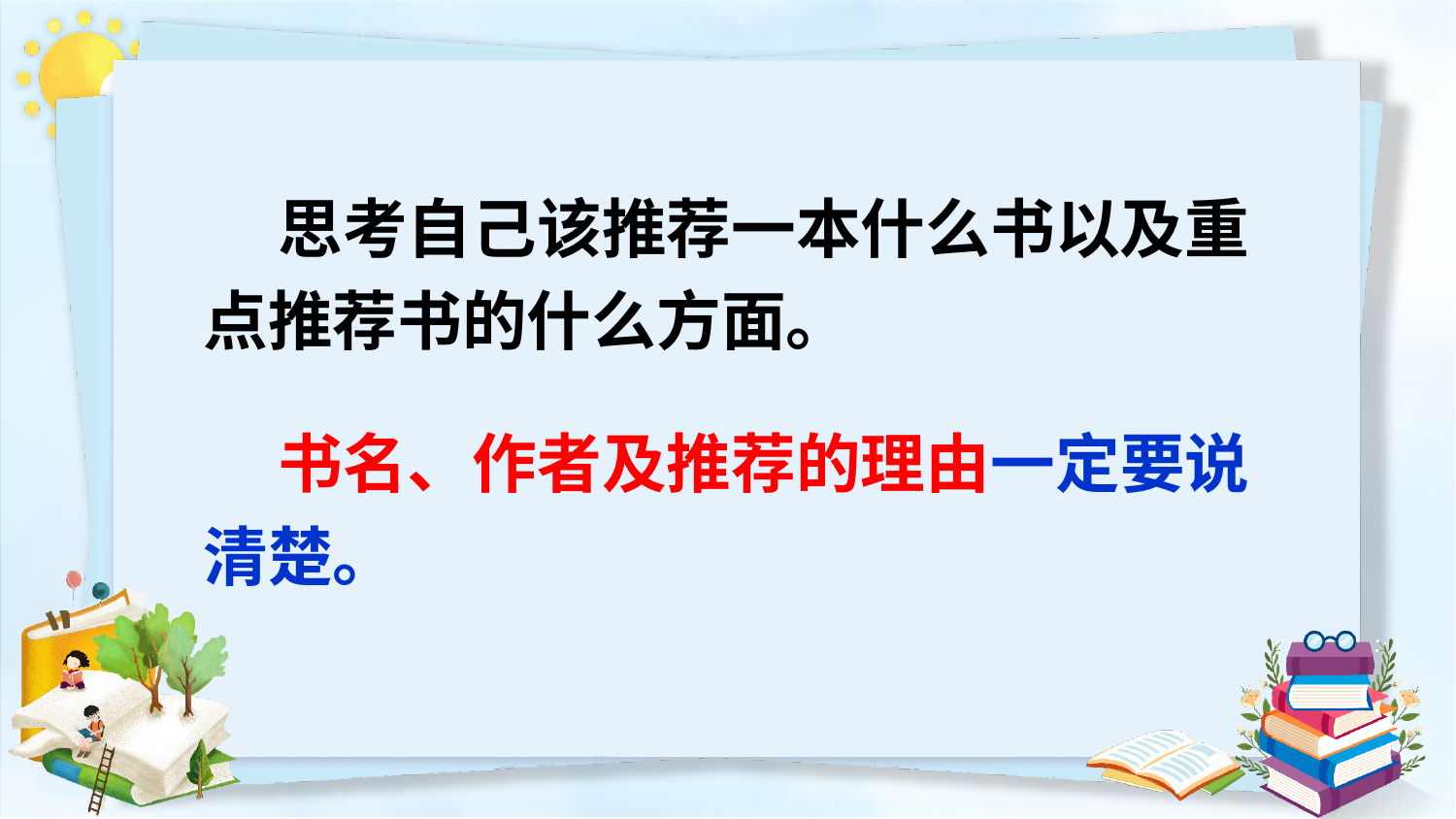

思考自己该推荐一本什么书以及重点推荐书的什么方面。
    书名、作者及推荐的理由一定要说清楚。